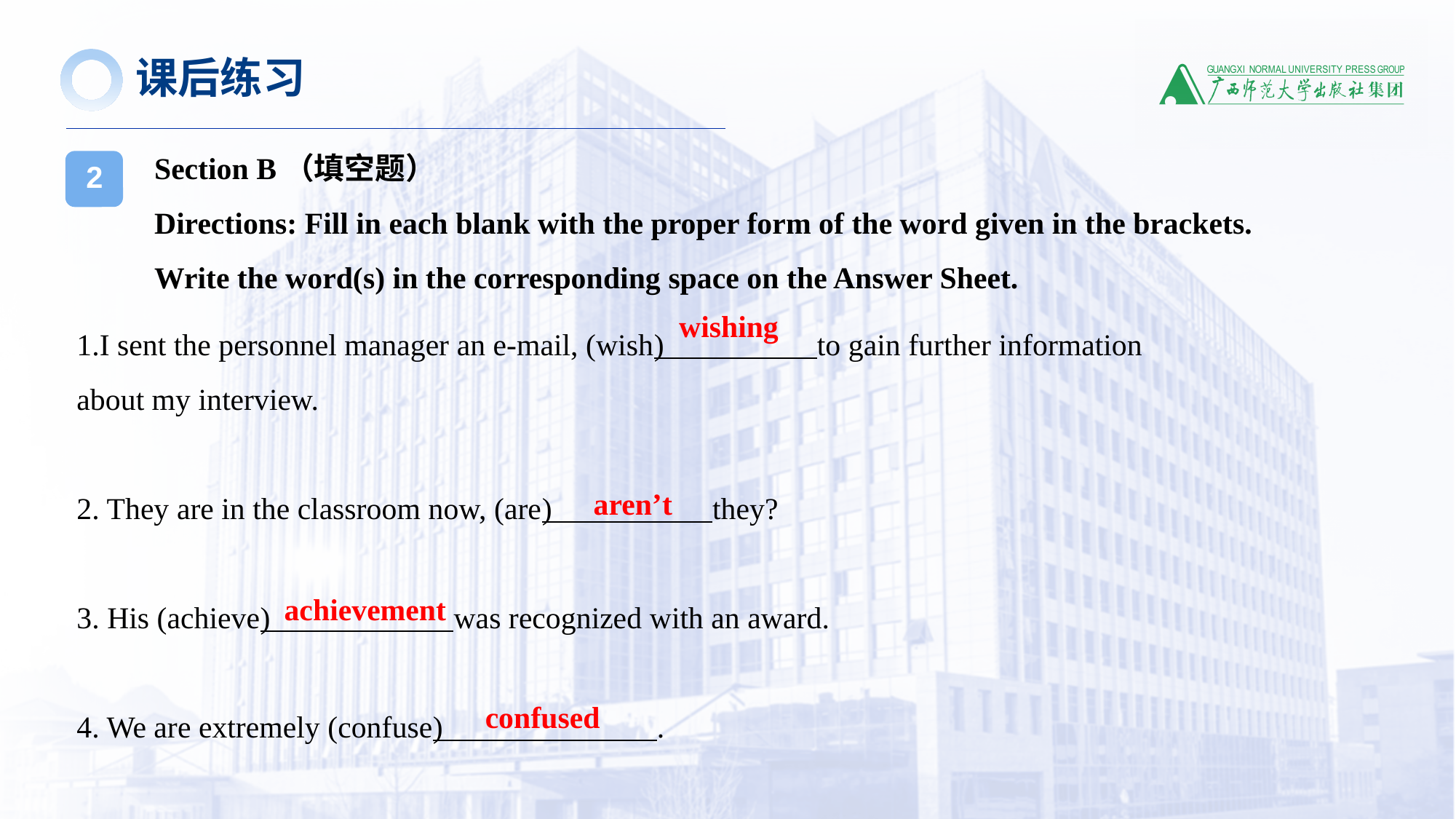

课后练习

Section B（填空题）
Directions: Fill in each blank with the proper form of the word given in the brackets.
Write the word(s) in the corresponding space on the Answer Sheet.

2
1.I sent the personnel manager an e-mail, (wish)                    to gain further information
about my interview.

2. They are in the classroom now, (are)                     they?

3. His (achieve)                        was recognized with an award.

4. We are extremely (confuse)                            .

wishing
aren’t
achievement
confused